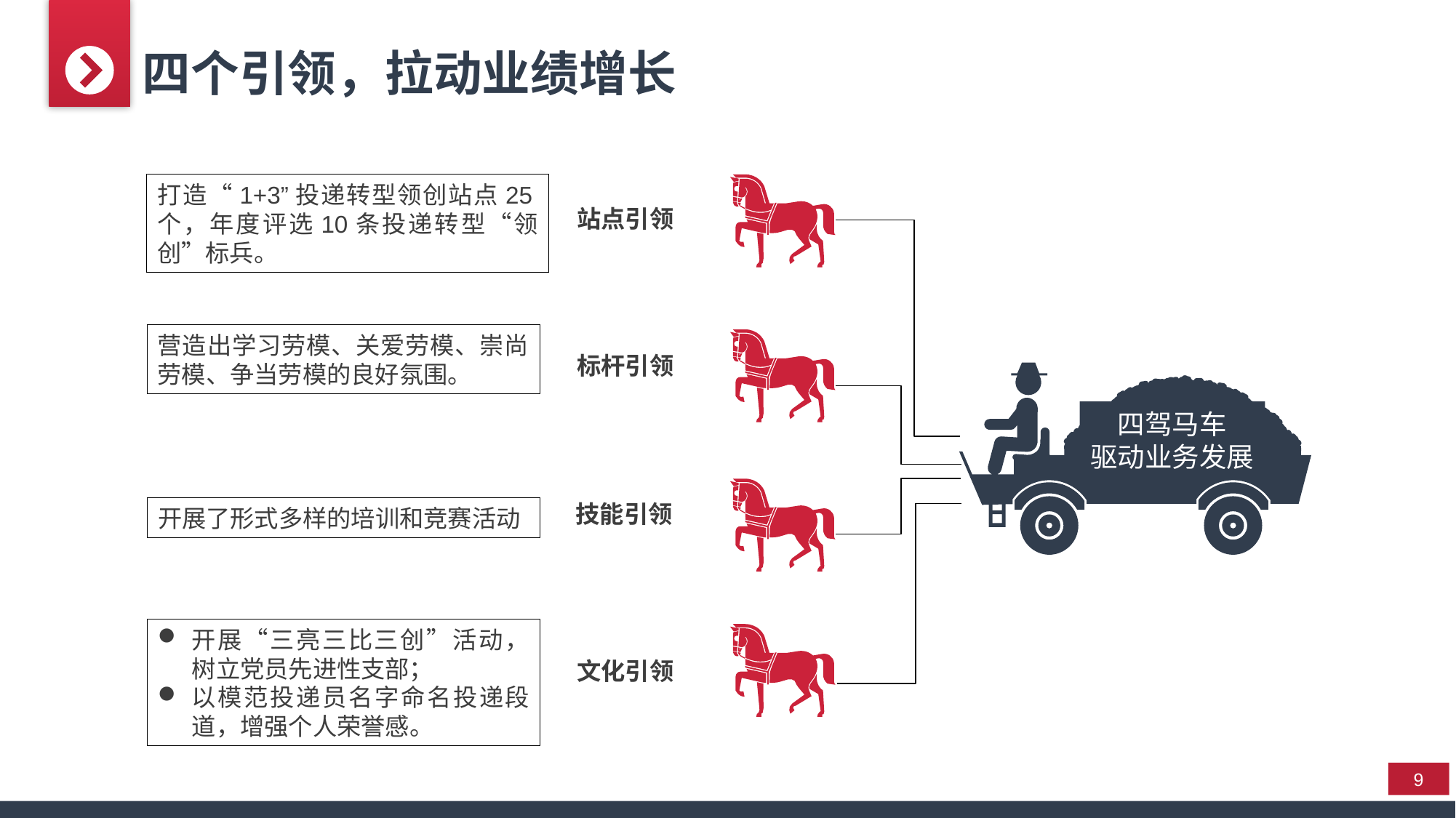

四个引领，拉动业绩增长

打造“1+3”投递转型领创站点25个，年度评选10条投递转型“领创”标兵。

站点引领

营造出学习劳模、关爱劳模、崇尚劳模、争当劳模的良好氛围。

标杆引领

四驾马车
驱动业务发展

技能引领
开展了形式多样的培训和竞赛活动

开展“三亮三比三创”活动，树立党员先进性支部；
以模范投递员名字命名投递段道，增强个人荣誉感。

文化引领